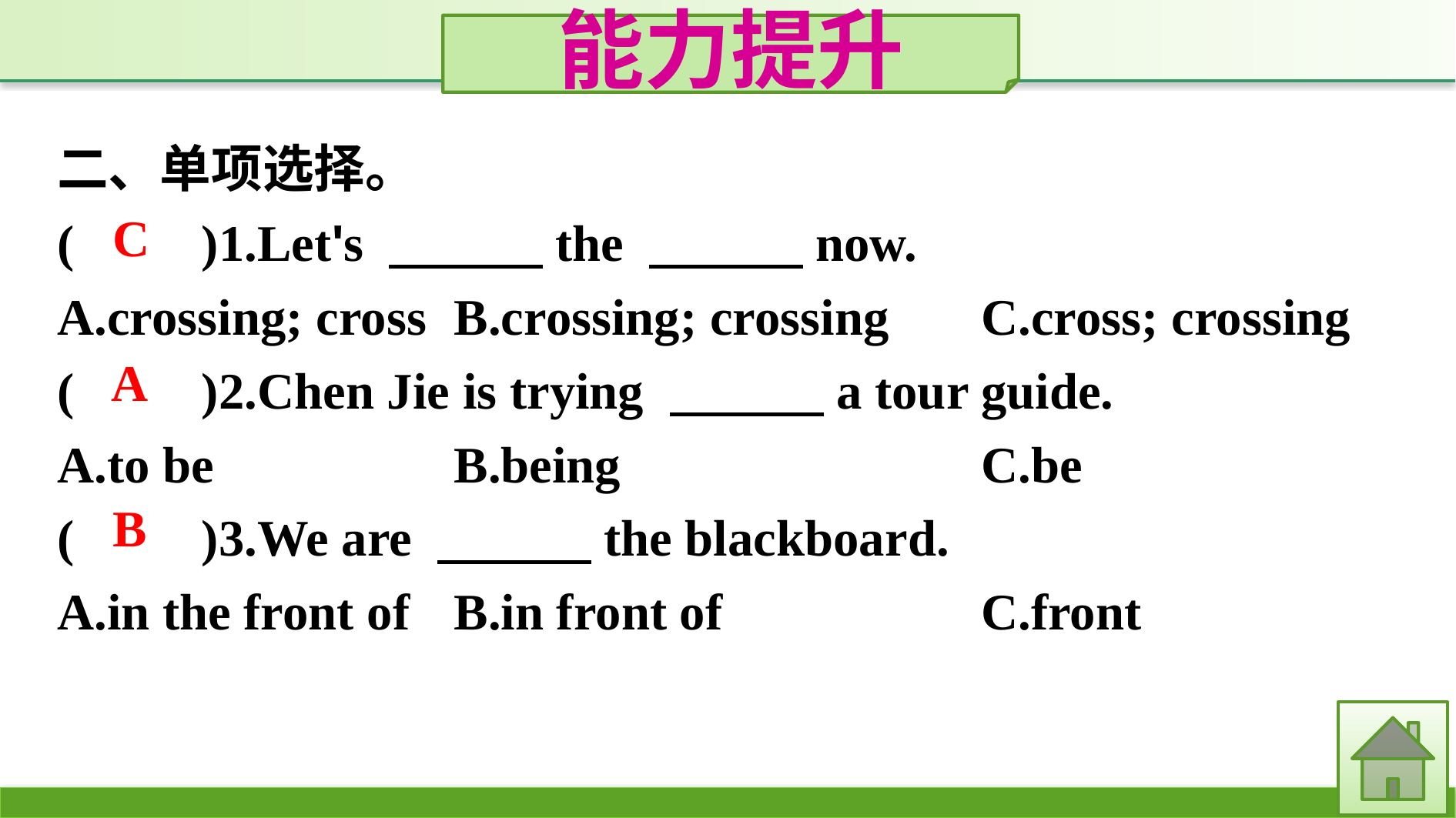

能力提升
二、单项选择。
(　　)1.Let's 　　　the 　　　now.
A.crossing; cross	B.crossing; crossing	C.cross; crossing
(　　)2.Chen Jie is trying 　　　a tour guide.
A.to be		B.being				C.be
(　　)3.We are 　　　the blackboard.
A.in the front of	B.in front of			C.front
C
A
B